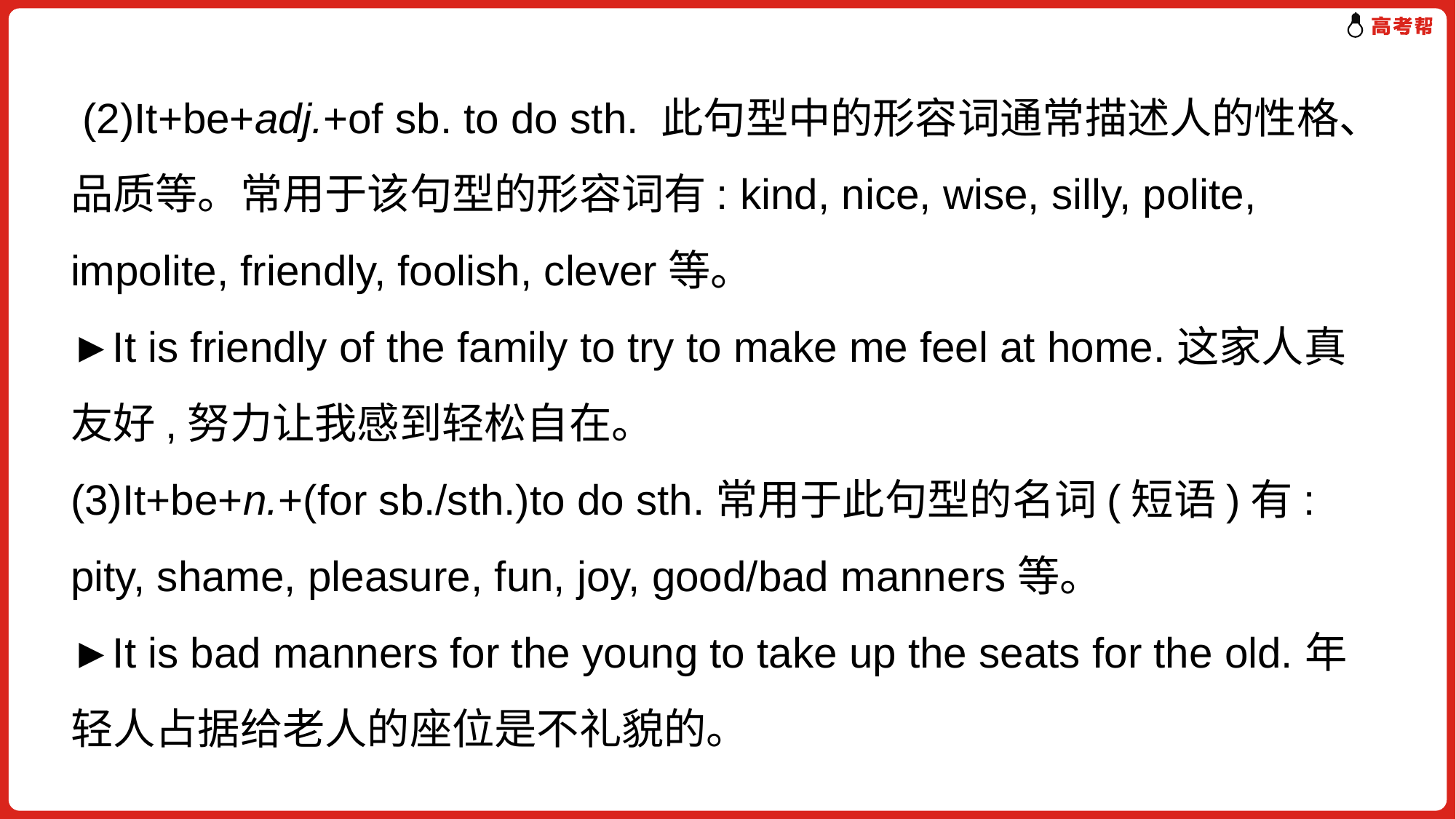

(2)It+be+adj.+of sb. to do sth. 此句型中的形容词通常描述人的性格、品质等。常用于该句型的形容词有: kind, nice, wise, silly, polite, impolite, friendly, foolish, clever等。
►It is friendly of the family to try to make me feel at home.这家人真友好,努力让我感到轻松自在。
(3)It+be+n.+(for sb./sth.)to do sth.常用于此句型的名词(短语)有: pity, shame, pleasure, fun, joy, good/bad manners等。
►It is bad manners for the young to take up the seats for the old.年轻人占据给老人的座位是不礼貌的。